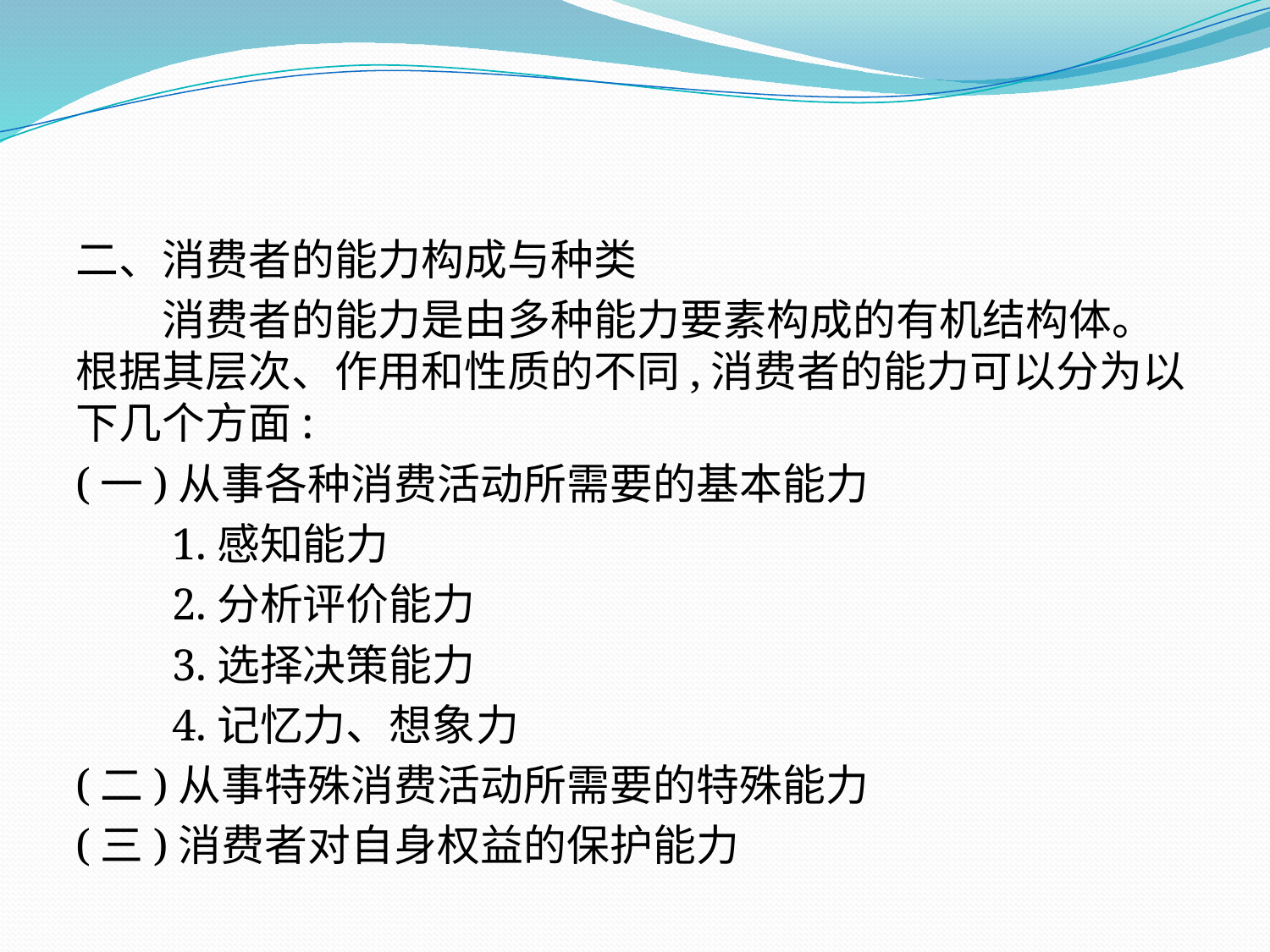

二、消费者的能力构成与种类
　　消费者的能力是由多种能力要素构成的有机结构体。根据其层次、作用和性质的不同,消费者的能力可以分为以下几个方面:
(一)从事各种消费活动所需要的基本能力
　　1.感知能力
　　2.分析评价能力
　　3.选择决策能力
　　4.记忆力、想象力
(二)从事特殊消费活动所需要的特殊能力
(三)消费者对自身权益的保护能力